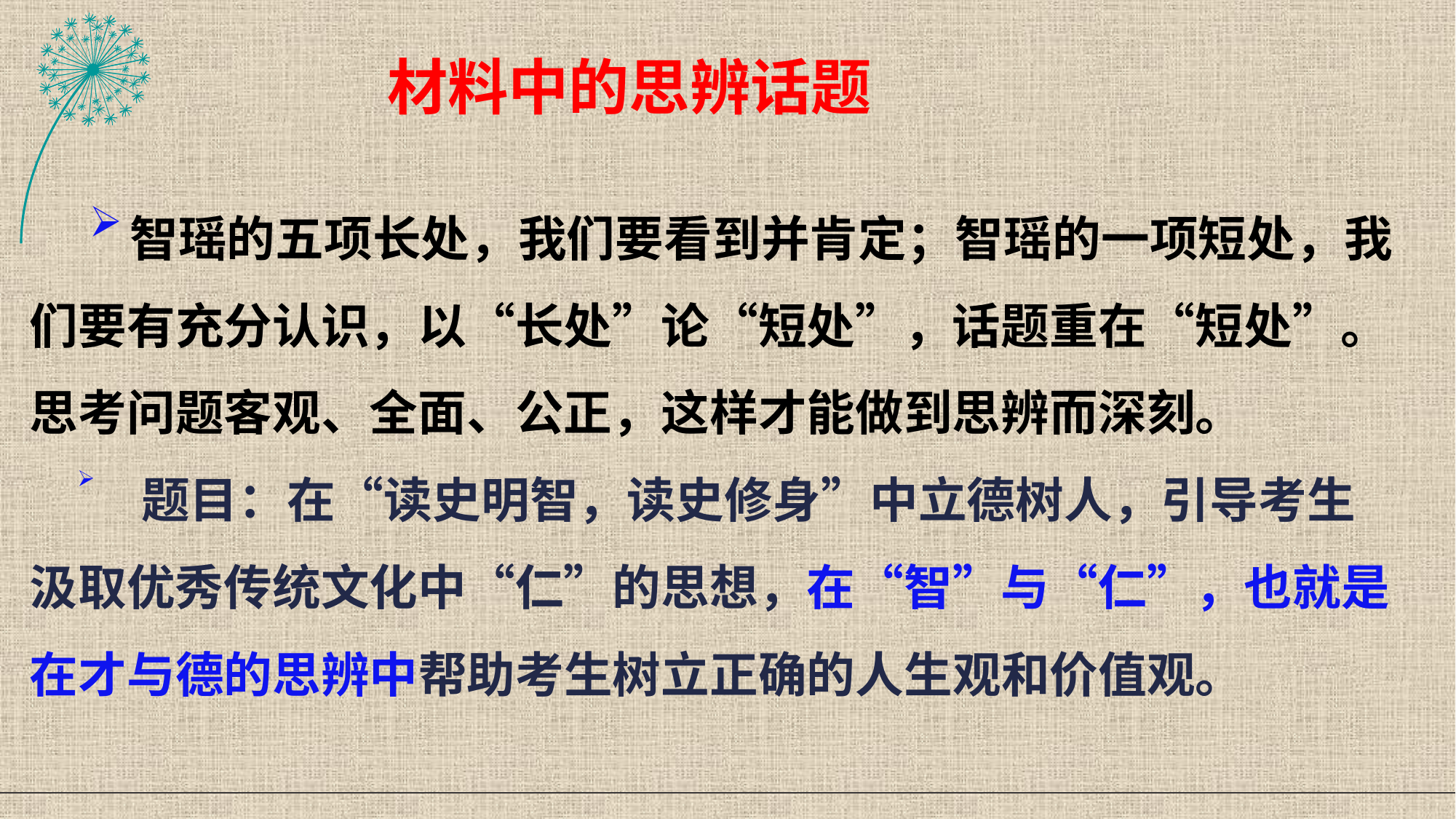

材料中的思辨话题
  智瑶的五项长处，我们要看到并肯定；智瑶的一项短处，我们要有充分认识，以“长处”论“短处”，话题重在“短处”。思考问题客观、全面、公正，这样才能做到思辨而深刻。
   题目：在“读史明智，读史修身”中立德树人，引导考生汲取优秀传统文化中“仁”的思想，在“智”与“仁”，也就是在才与德的思辨中帮助考生树立正确的人生观和价值观。
#

48